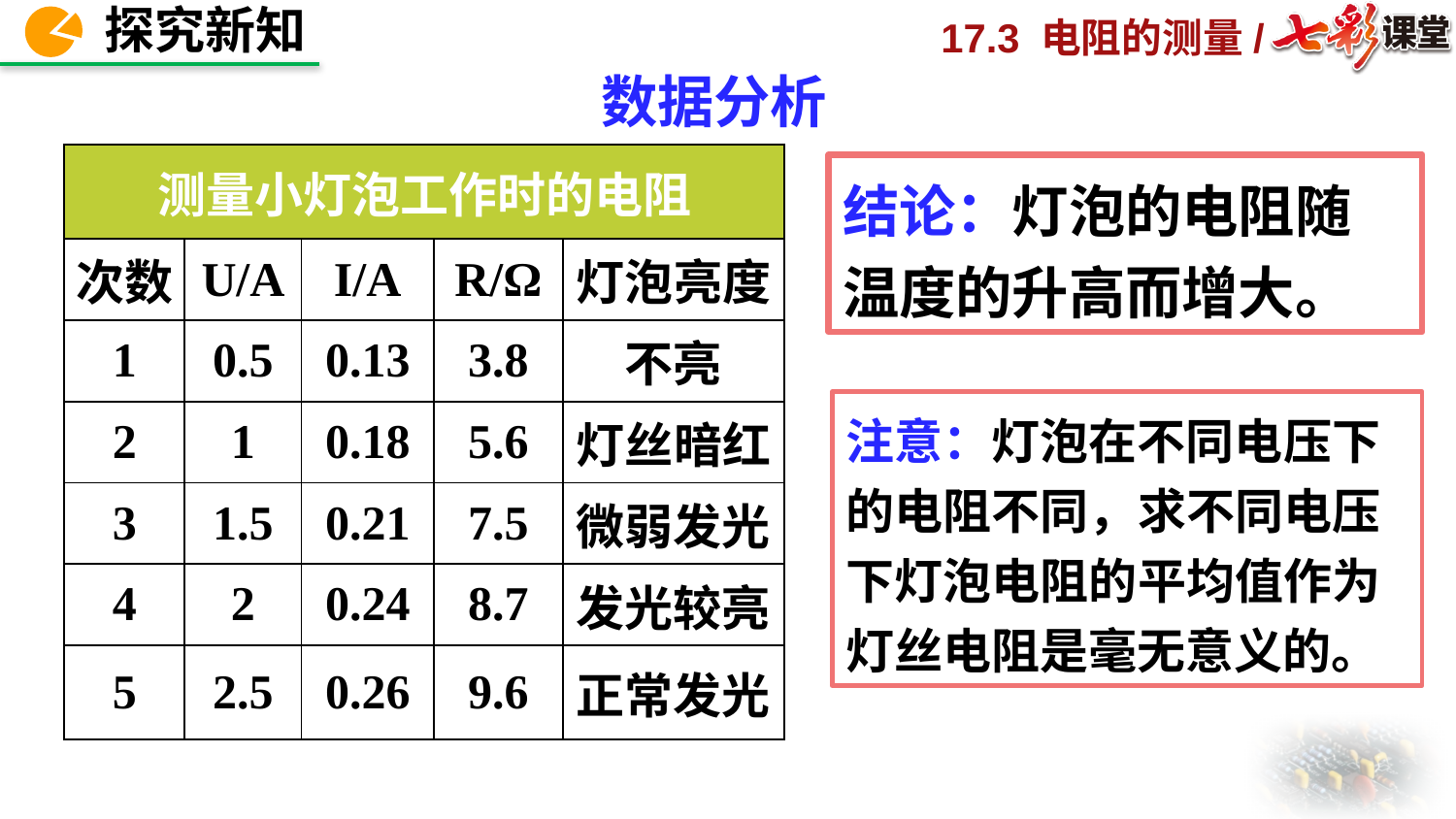

数据分析
| 测量小灯泡工作时的电阻 |  |  |  |  |
| --- | --- | --- | --- | --- |
| 次数 | U/A | I/A | R/Ω | 灯泡亮度 |
| 1 | 0.5 | 0.13 | 3.8 | 不亮 |
| 2 | 1 | 0.18 | 5.6 | 灯丝暗红 |
| 3 | 1.5 | 0.21 | 7.5 | 微弱发光 |
| 4 | 2 | 0.24 | 8.7 | 发光较亮 |
| 5 | 2.5 | 0.26 | 9.6 | 正常发光 |
结论：灯泡的电阻随温度的升高而增大。
注意：灯泡在不同电压下的电阻不同，求不同电压下灯泡电阻的平均值作为灯丝电阻是毫无意义的。